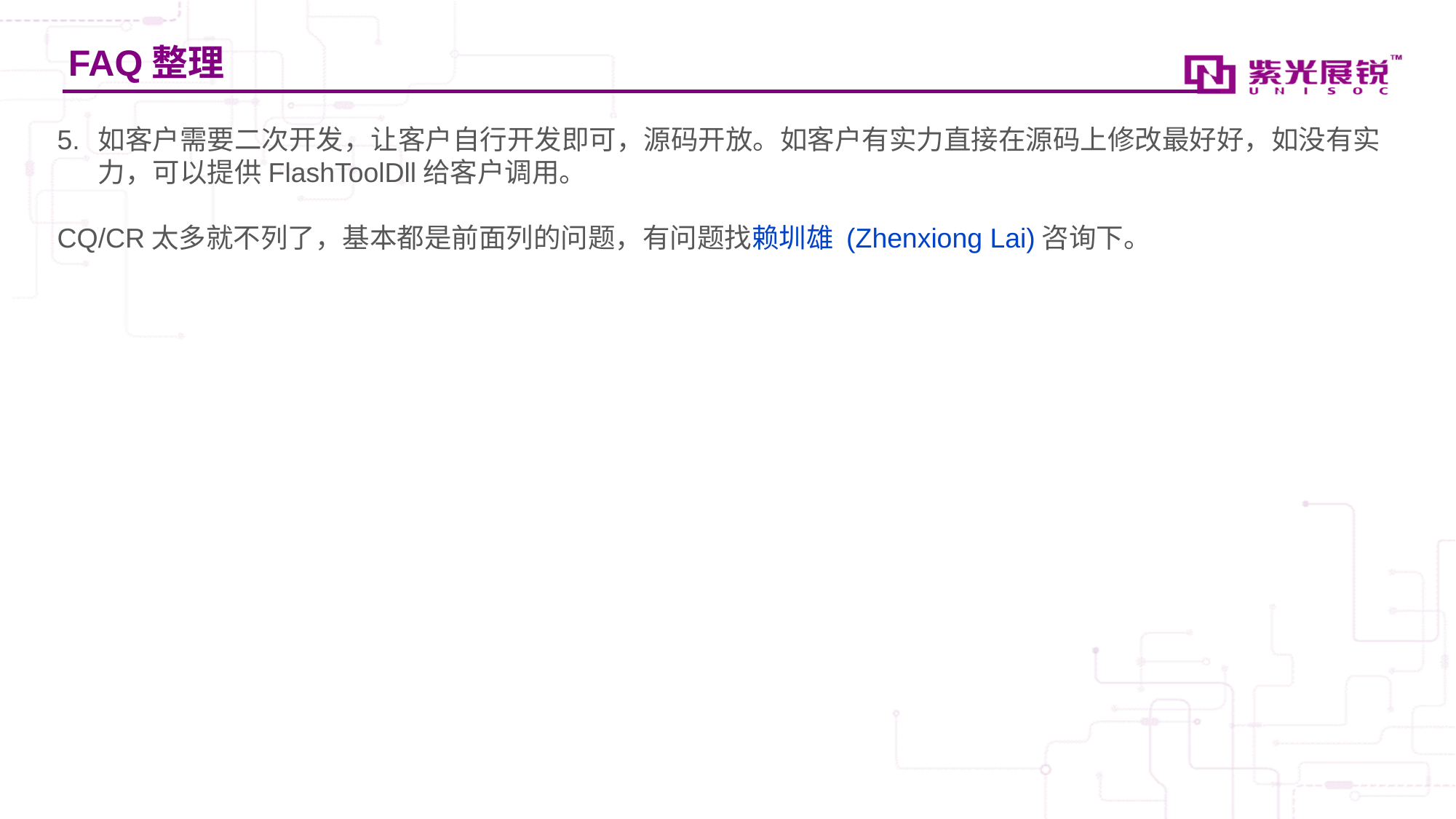

# FAQ整理
如客户需要二次开发，让客户自行开发即可，源码开放。如客户有实力直接在源码上修改最好好，如没有实力，可以提供FlashToolDll给客户调用。

CQ/CR太多就不列了，基本都是前面列的问题，有问题找赖圳雄 (Zhenxiong Lai)咨询下。